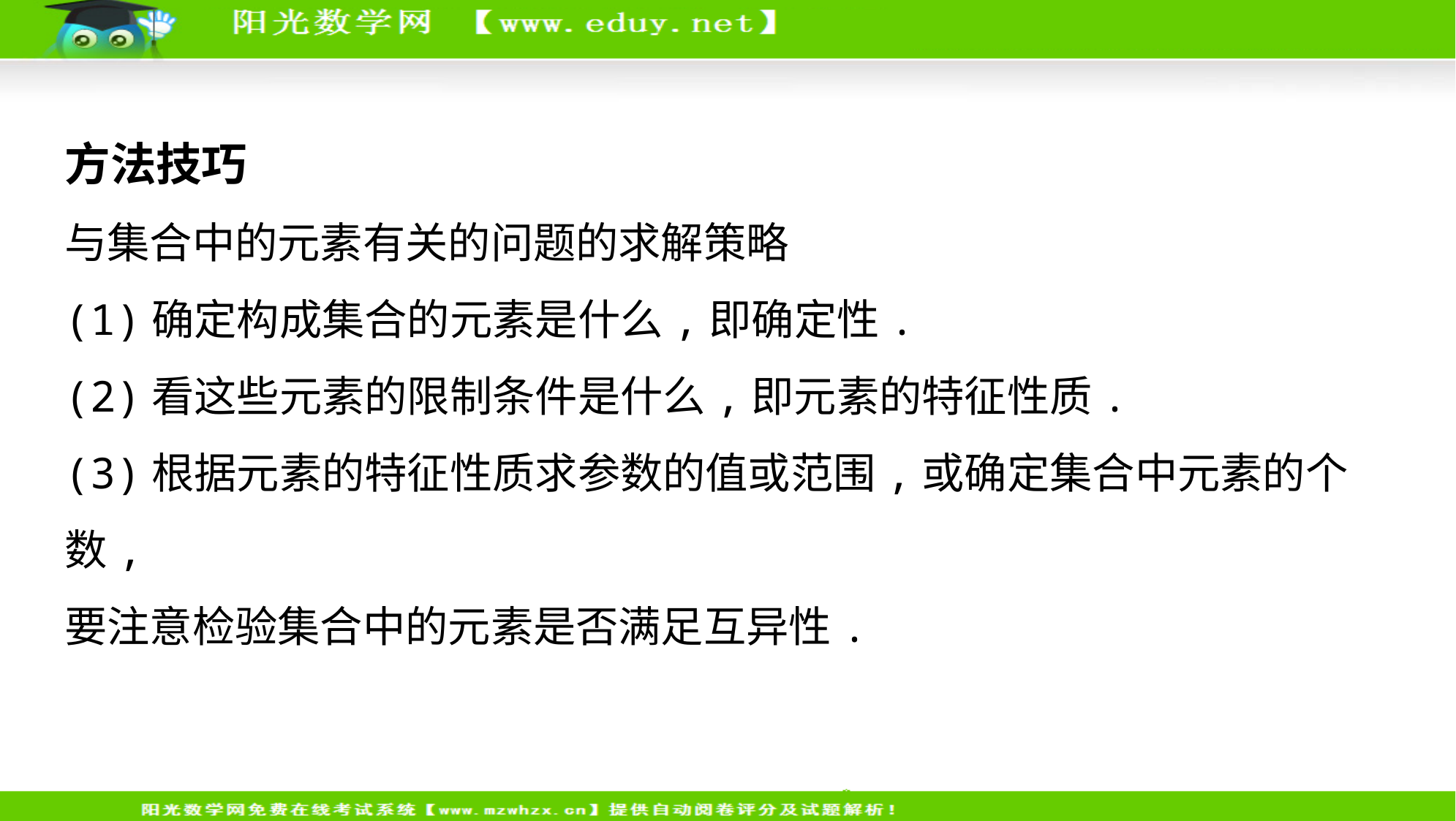

方法技巧
与集合中的元素有关的问题的求解策略
(1)确定构成集合的元素是什么,即确定性.
(2)看这些元素的限制条件是什么,即元素的特征性质.
(3)根据元素的特征性质求参数的值或范围,或确定集合中元素的个数,
要注意检验集合中的元素是否满足互异性.